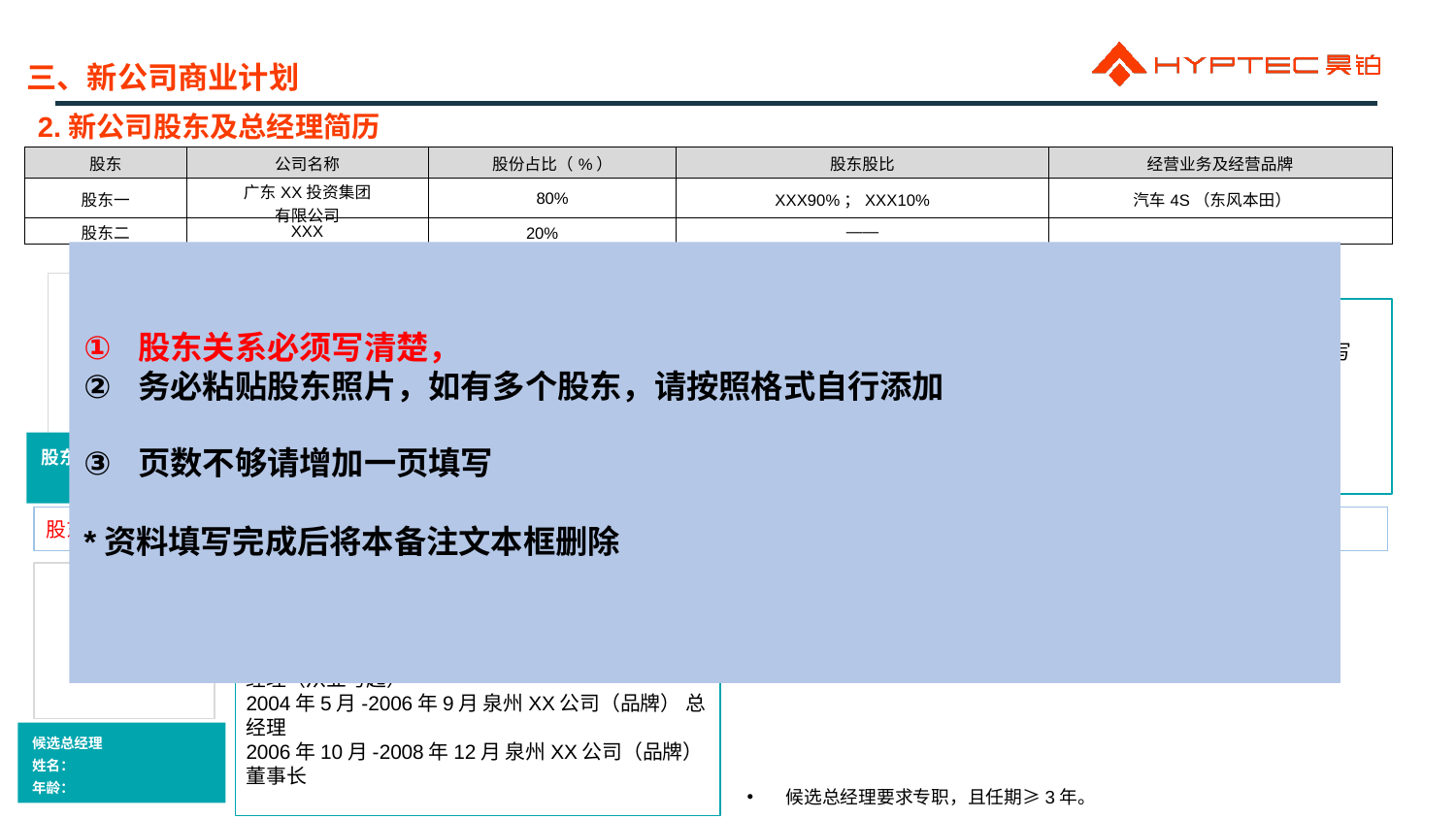

三、新公司商业计划
2.新公司股东及总经理简历
| 股东 | 公司名称 | 股份占比（%） | 股东股比 | 经营业务及经营品牌 |
| --- | --- | --- | --- | --- |
| 股东一 | 广东XX投资集团 有限公司 | 80% | XXX90%；XXX10% | 汽车4S（东风本田） |
| 股东二 | XXX | 20% | —— |  |
股东关系必须写清楚，
务必粘贴股东照片，如有多个股东，请按照格式自行添加

页数不够请增加一页填写

*资料填写完成后将本备注文本框删除

个人简历
个人简历
照片
照片

2001-2004  泉州XX（品牌） 总经理（从业写起）
2004-2006  泉州XX（品牌） 总经理
2006-2008  泉州XX（品牌） 董事长
2001-2004  泉州XX（品牌） 总经理（从业写起）
2004-2006  泉州XX（品牌） 总经理
2006-2008  泉州XX（品牌） 董事长
股东二：XXX10%，
XX岁
股东一：XXX90%，XX岁
股东关系说明：夫妻/父子/兄弟/合作关系等
照片
个人简历

2001年8月-2004年4月 泉州XX公司（品牌） 总经理（从业写起）
2004年5月-2006年9月 泉州XX公司（品牌） 总经理
2006年10月-2008年12月 泉州XX公司（品牌） 董事长
候选总经理
姓名：
年龄：
候选总经理要求专职，且任期≥3年。
新公司股东为公司或者公司与自然人持股则填写本页，股东关系必须写清楚，同时删除下一页（新公司股东为自然人则填写下页，同时删除本页）

务必粘贴股东照片，如有多个股东，请按照格式自行添加

页数不够请增加一页填写

*资料填写完成后将本备注文本框删除